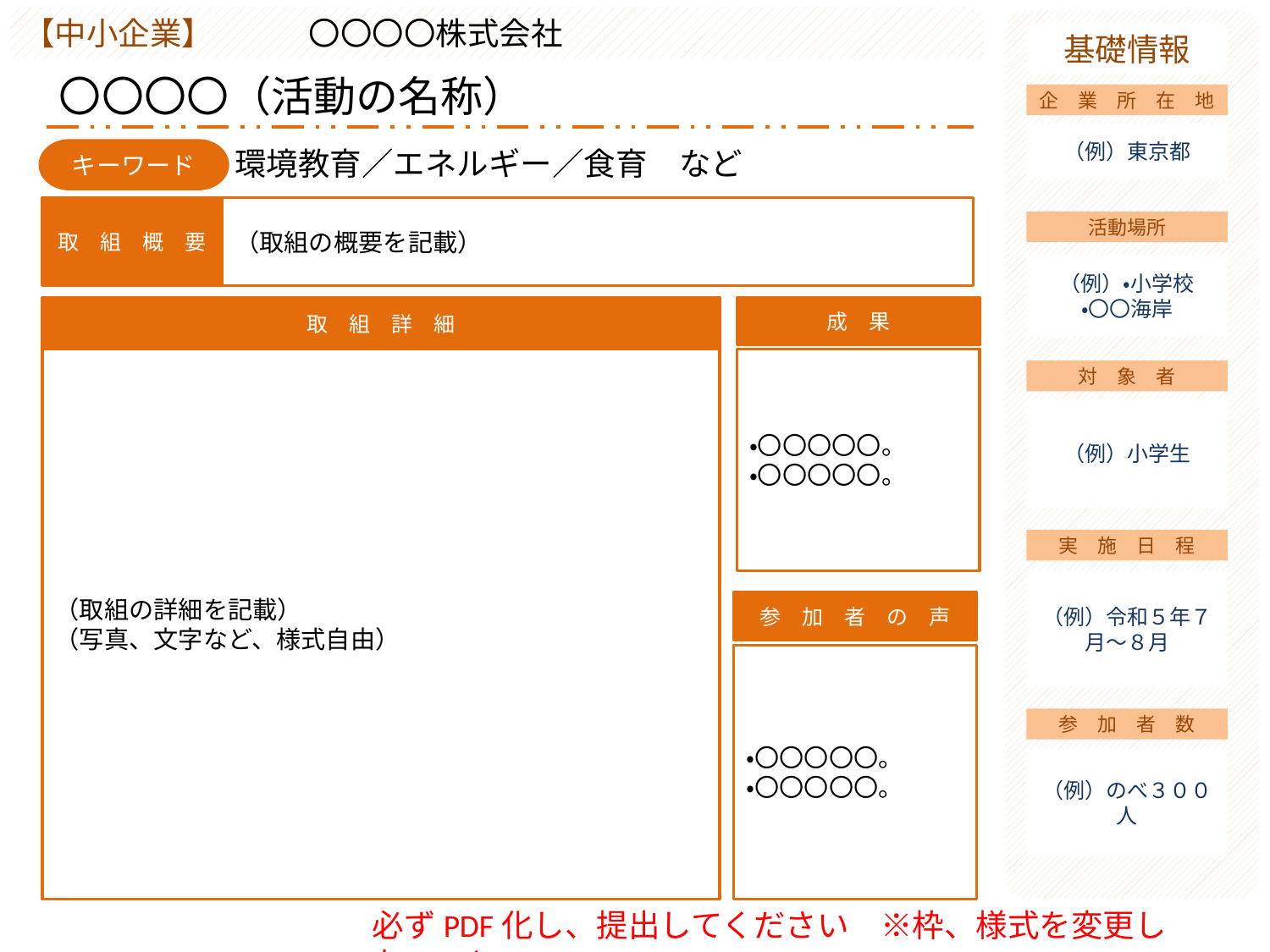

〇〇〇〇株式会社
【中小企業】

基礎情報
〇〇〇〇（活動の名称）
企　業　所　在　地
（例）東京都
環境教育／エネルギー／食育　など
キーワード
取　組　概　要
（取組の概要を記載）
活動場所
（例）・小学校
・〇〇海岸
成　果
取　組　詳　細
（取組の詳細を記載）
（写真、文字など、様式自由）
・〇〇〇〇〇。
・〇〇〇〇〇。
対　象　者
（例）小学生
実　施　日　程
（例）令和５年７月～８月
参　加　者　の　声
・〇〇〇〇〇。
・〇〇〇〇〇。
参　加　者　数
（例）のべ３００人
必ずPDF化し、提出してください　※枠、様式を変更しないこと